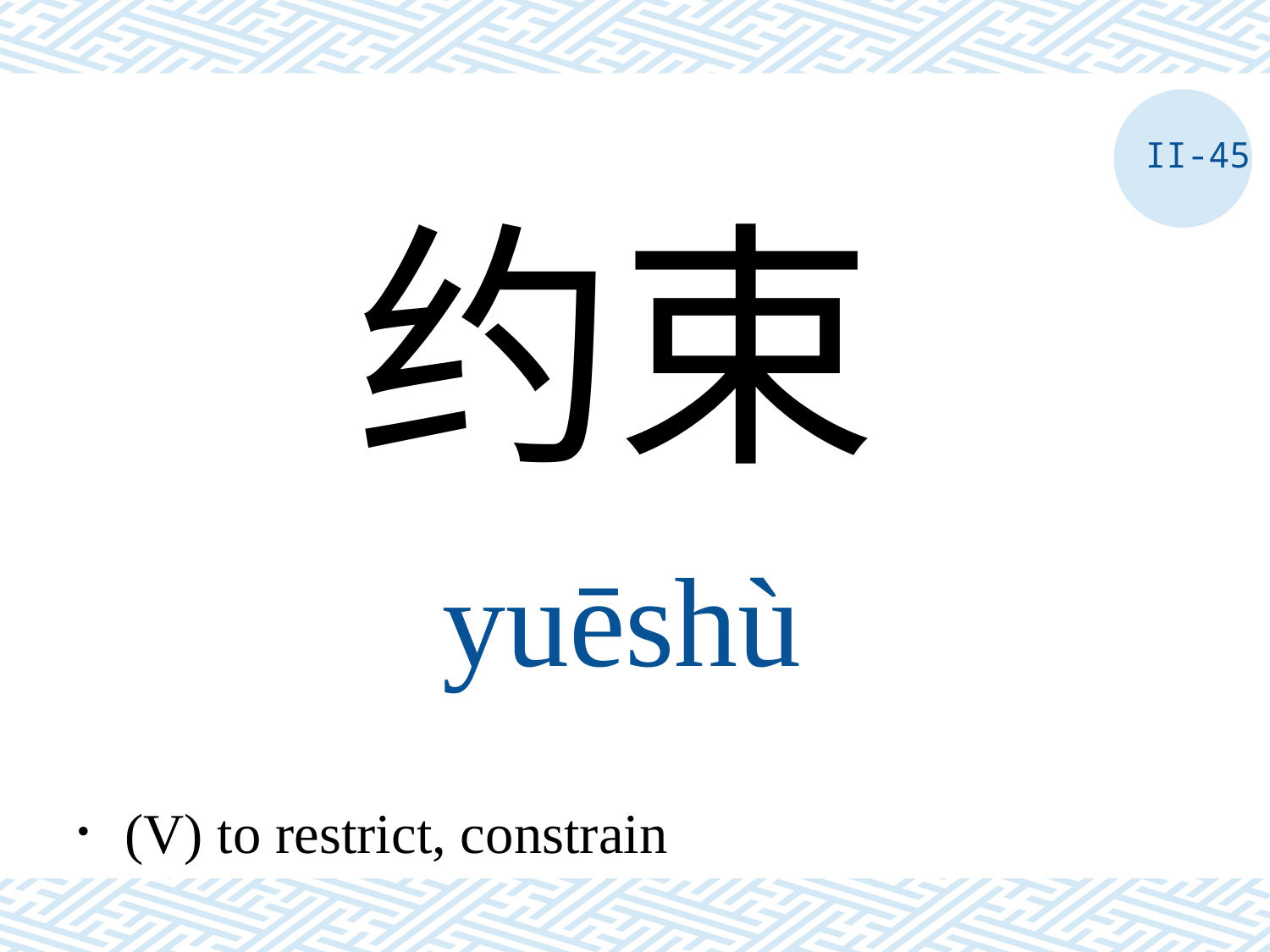

II-45

约束
yuēshù
．(V) to restrict, constrain